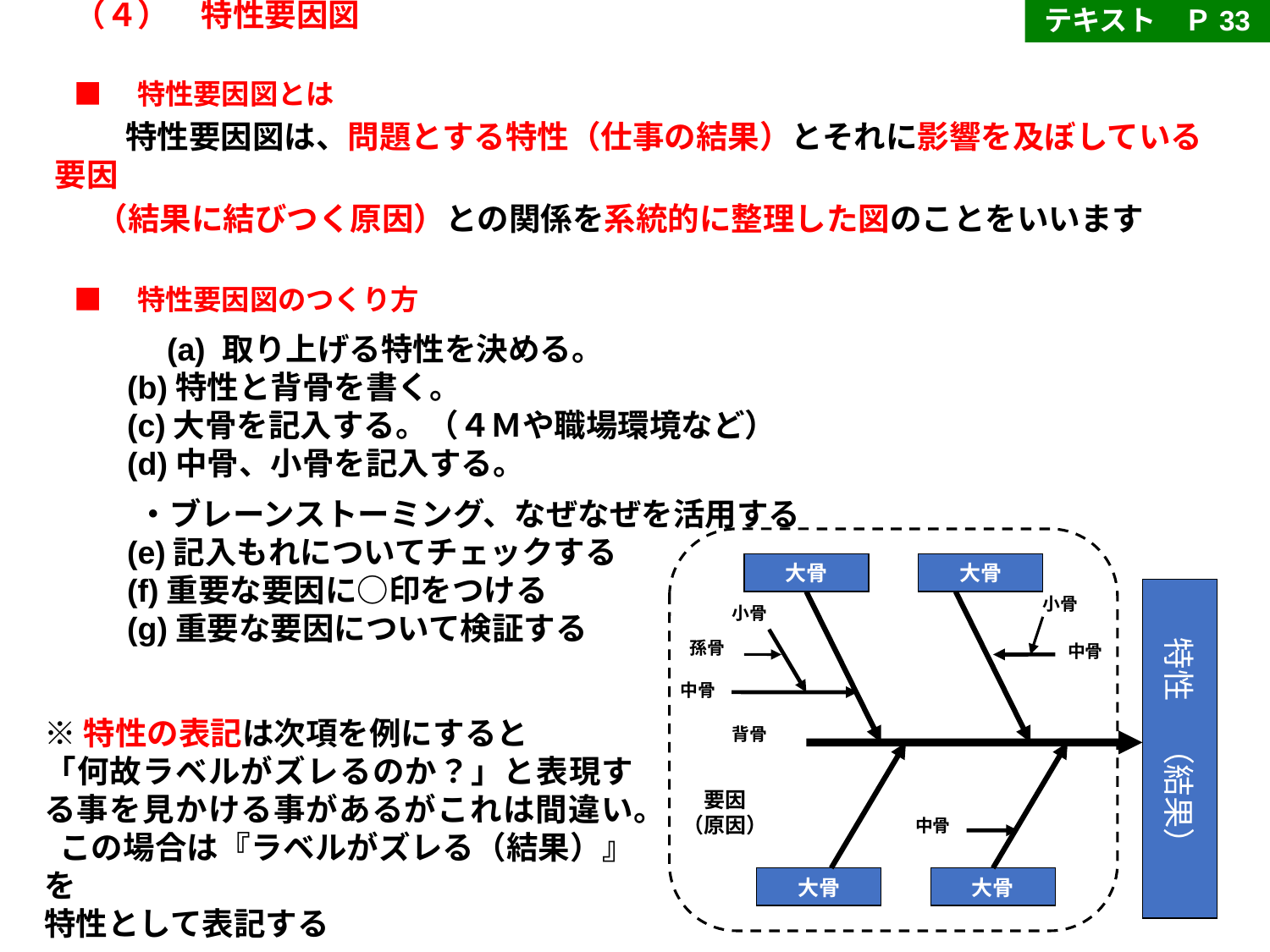

テキスト　Ｐ33
（４）　特性要因図

■　特性要因図とは
  　特性要因図は、問題とする特性（仕事の結果）とそれに影響を及ぼしている要因
  （結果に結びつく原因）との関係を系統的に整理した図のことをいいます

■　特性要因図のつくり方
　　   (a) 取り上げる特性を決める。
         (b)特性と背骨を書く。
         (c)大骨を記入する。（４Ｍや職場環境など）
         (d)中骨、小骨を記入する。
　　・ブレーンストーミング、なぜなぜを活用する
         (e)記入もれについてチェックする
         (f)重要な要因に○印をつける
         (g)重要な要因について検証する

大骨
大骨
特性　（結果）
小骨

小骨

孫骨
中骨

中骨

背骨

要因
（原因）
中骨

大骨
大骨
※特性の表記は次項を例にすると
「何故ラベルがズレるのか？」と表現する事を見かける事があるがこれは間違い。
 この場合は『ラベルがズレる（結果）』を
特性として表記する